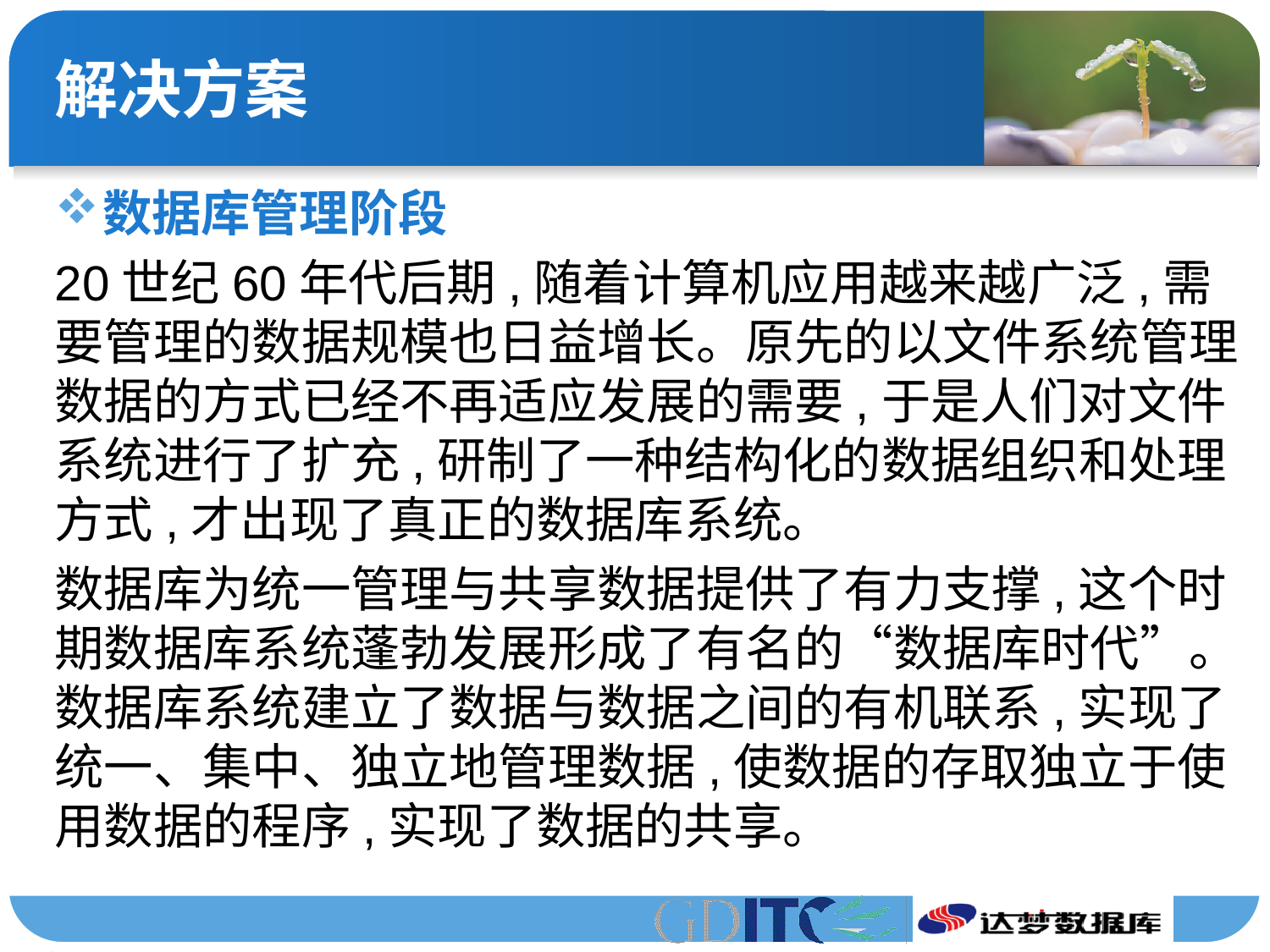

# 解决方案
数据库管理阶段
20世纪60年代后期,随着计算机应用越来越广泛,需要管理的数据规模也日益增长。原先的以文件系统管理数据的方式已经不再适应发展的需要,于是人们对文件系统进行了扩充,研制了一种结构化的数据组织和处理方式,才出现了真正的数据库系统。
数据库为统一管理与共享数据提供了有力支撑,这个时期数据库系统蓬勃发展形成了有名的“数据库时代”。数据库系统建立了数据与数据之间的有机联系,实现了统一、集中、独立地管理数据,使数据的存取独立于使用数据的程序,实现了数据的共享。